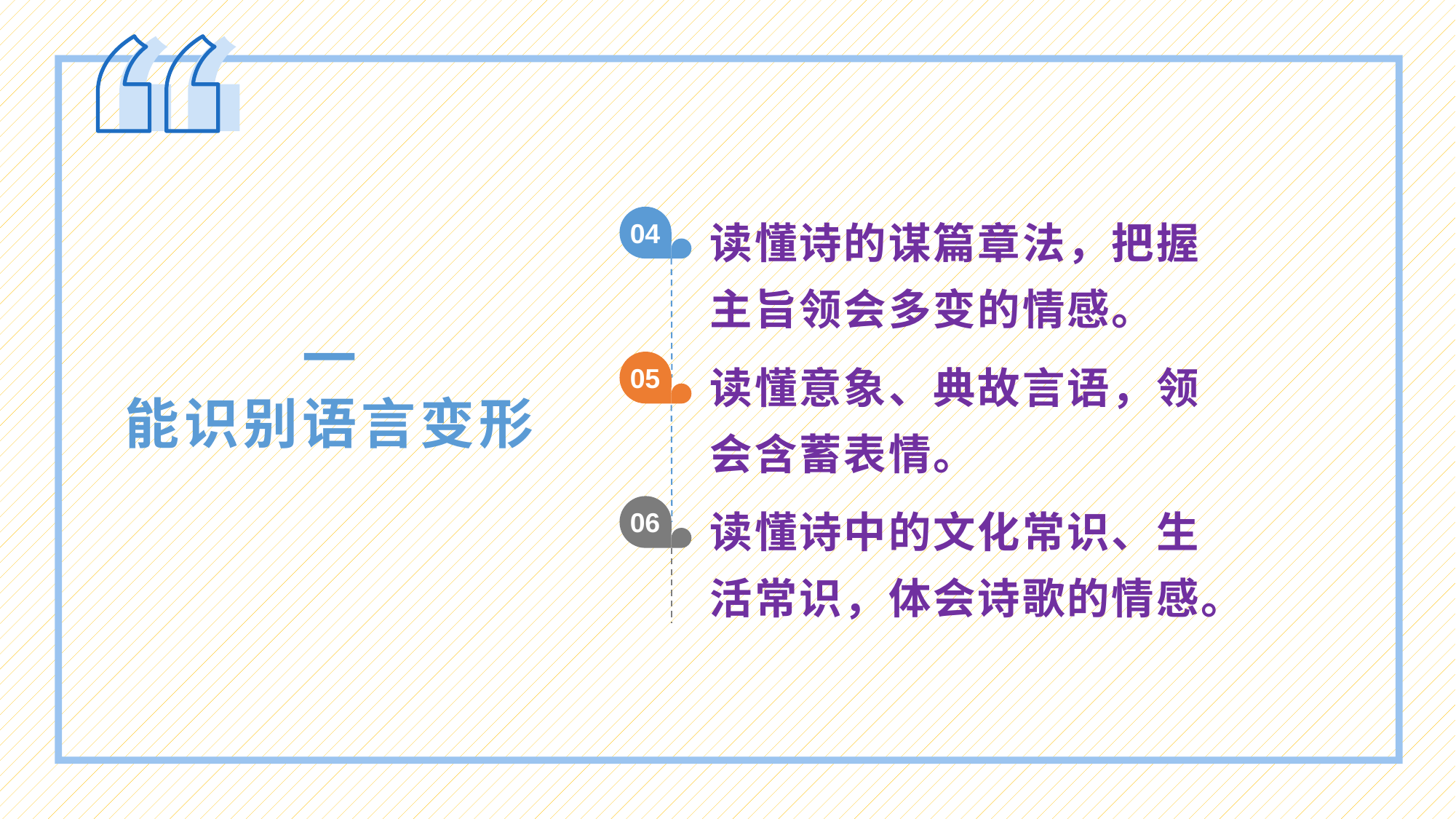

读懂诗的谋篇章法，把握主旨领会多变的情感。

04

一
能识别语言变形
读懂意象、典故言语，领会含蓄表情。

05

读懂诗中的文化常识、生活常识，体会诗歌的情感。

06